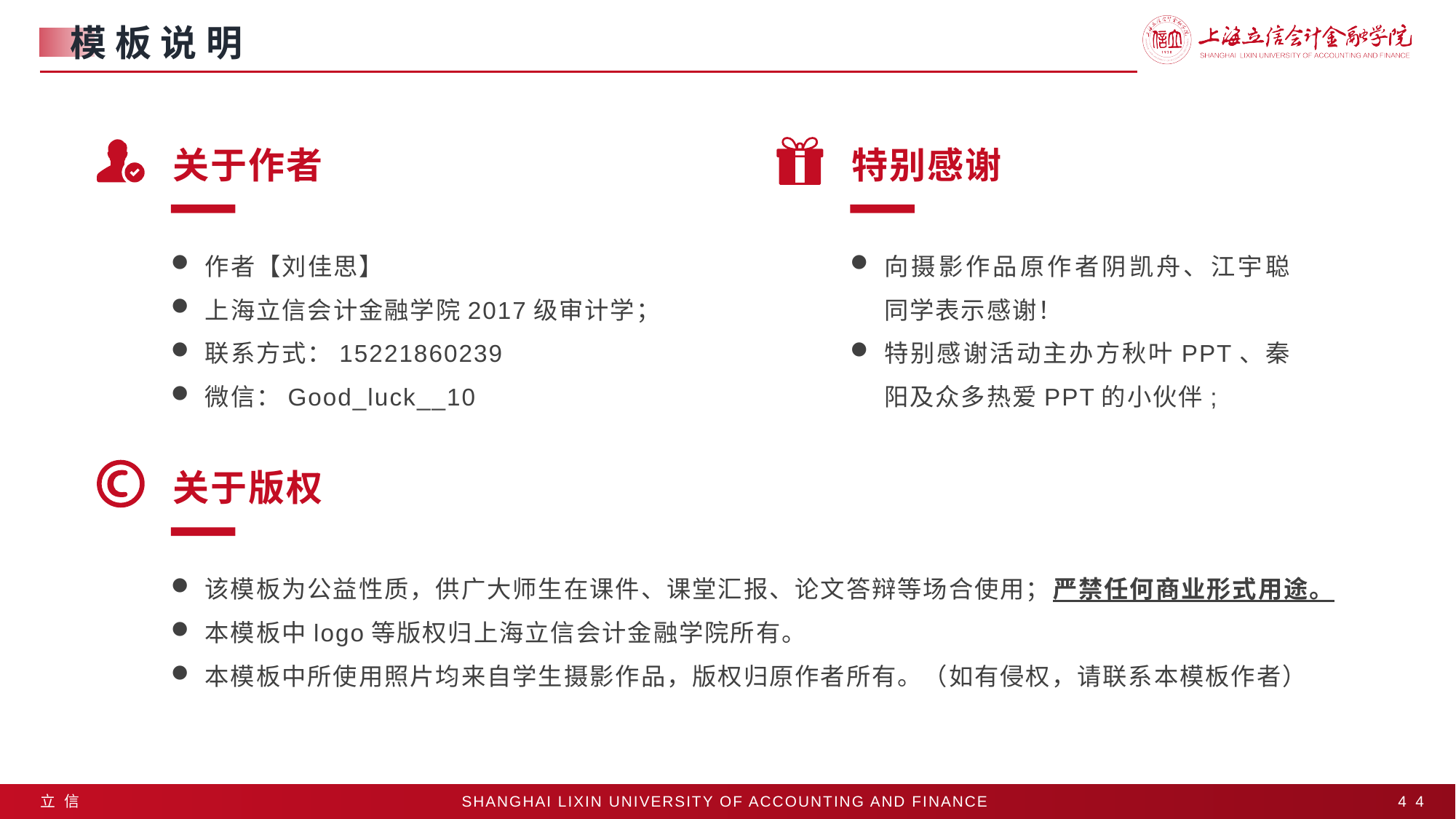

模板说明

关于作者

特别感谢

作者【刘佳思】
上海立信会计金融学院2017级审计学；
联系方式：15221860239
微信：Good_luck__10
向摄影作品原作者阴凯舟、江宇聪同学表示感谢！
特别感谢活动主办方秋叶PPT、秦阳及众多热爱PPT的小伙伴;
关于版权

该模板为公益性质，供广大师生在课件、课堂汇报、论文答辩等场合使用；严禁任何商业形式用途。
本模板中logo等版权归上海立信会计金融学院所有。
本模板中所使用照片均来自学生摄影作品，版权归原作者所有。（如有侵权，请联系本模板作者）

44